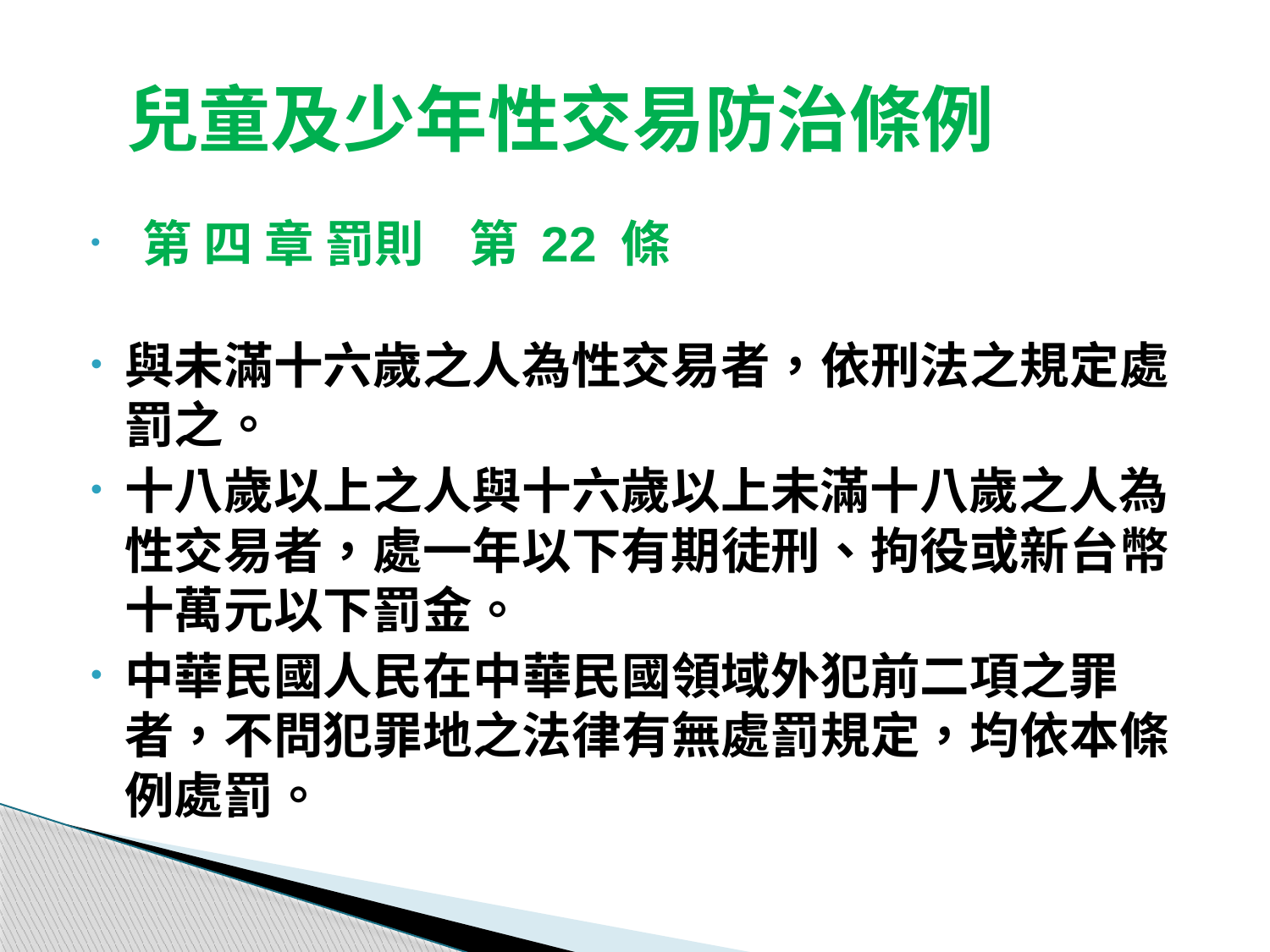

# 兒童及少年性交易防治條例
 第 四 章 罰則    第 22 條

與未滿十六歲之人為性交易者，依刑法之規定處罰之。
十八歲以上之人與十六歲以上未滿十八歲之人為性交易者，處一年以下有期徒刑、拘役或新台幣十萬元以下罰金。
中華民國人民在中華民國領域外犯前二項之罪者，不問犯罪地之法律有無處罰規定，均依本條例處罰。